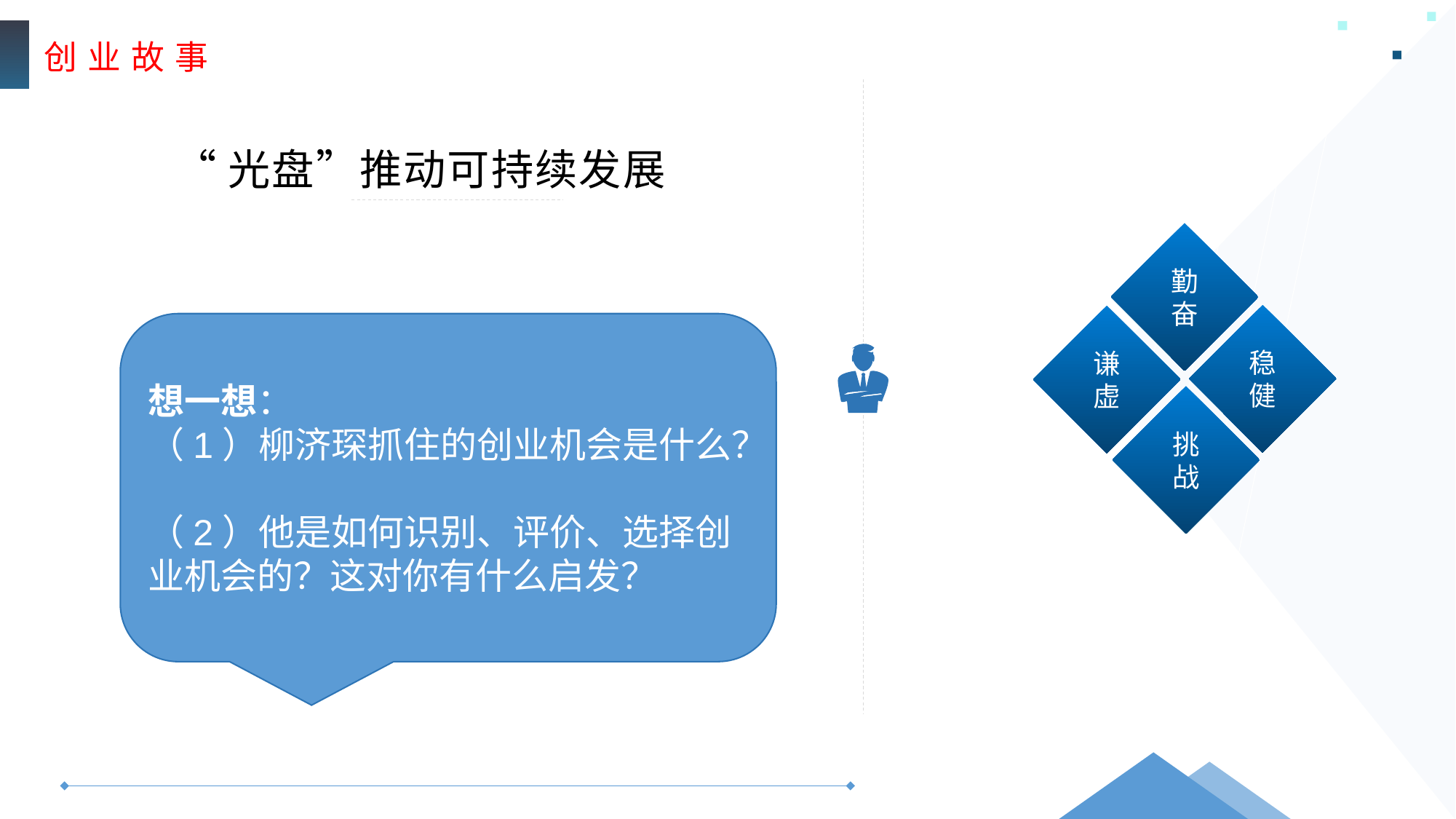

创 业 故 事

“光盘”推动可持续发展
勤奋
稳健
谦虚
挑战
想一想：
（1）柳济琛抓住的创业机会是什么？

（2）他是如何识别、评价、选择创业机会的？这对你有什么启发？